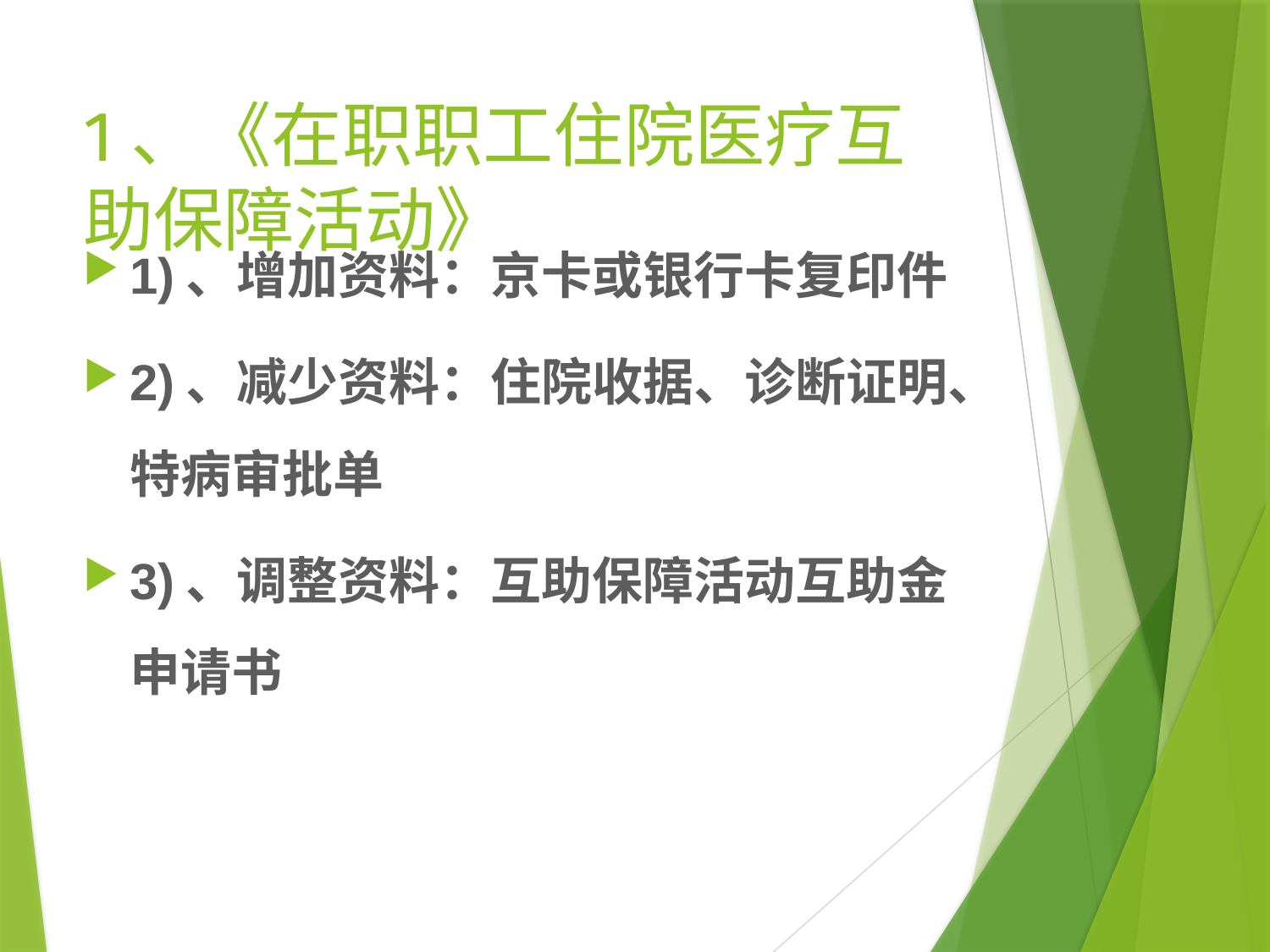

# 1、《在职职工住院医疗互助保障活动》
1)、增加资料：京卡或银行卡复印件
2)、减少资料：住院收据、诊断证明、特病审批单
3)、调整资料：互助保障活动互助金申请书